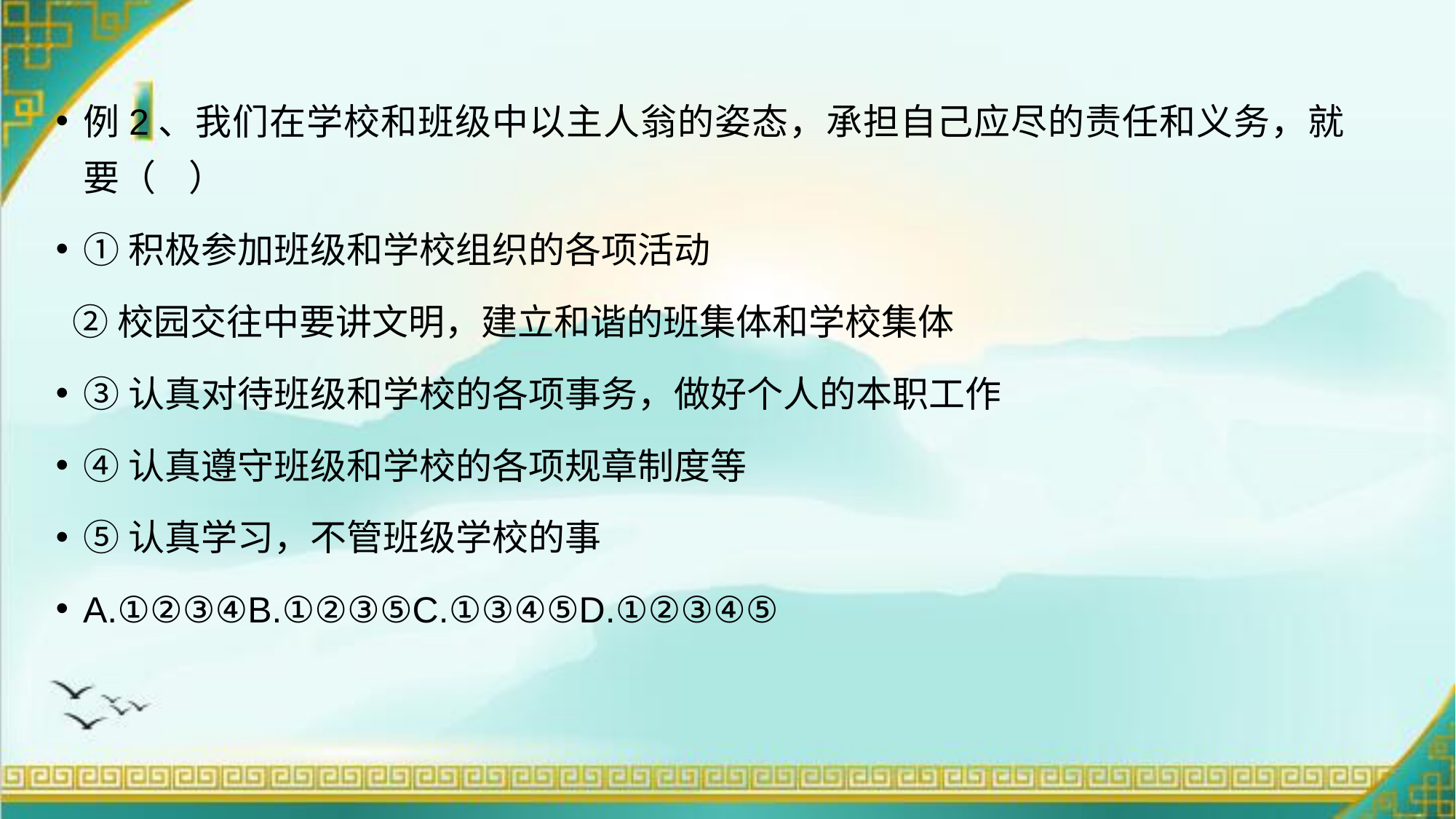

例2、我们在学校和班级中以主人翁的姿态，承担自己应尽的责任和义务，就要（    ）
①积极参加班级和学校组织的各项活动
  ②校园交往中要讲文明，建立和谐的班集体和学校集体
③认真对待班级和学校的各项事务，做好个人的本职工作
④认真遵守班级和学校的各项规章制度等
⑤认真学习，不管班级学校的事
A.①②③④B.①②③⑤C.①③④⑤D.①②③④⑤